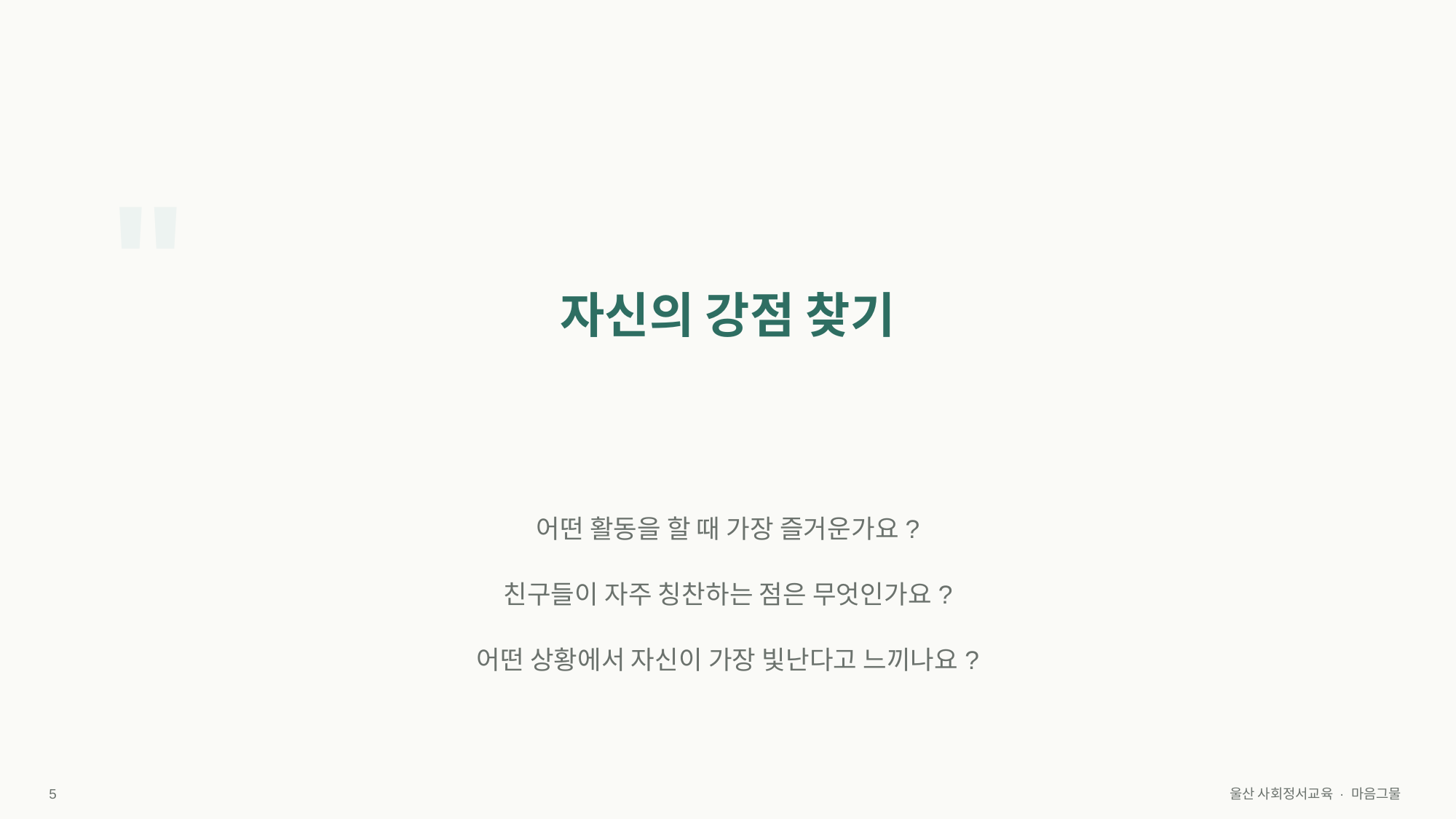

"
자신의 강점 찾기
어떤 활동을 할 때 가장 즐거운가요?
친구들이 자주 칭찬하는 점은 무엇인가요?
어떤 상황에서 자신이 가장 빛난다고 느끼나요?
5
울산 사회정서교육 · 마음그물